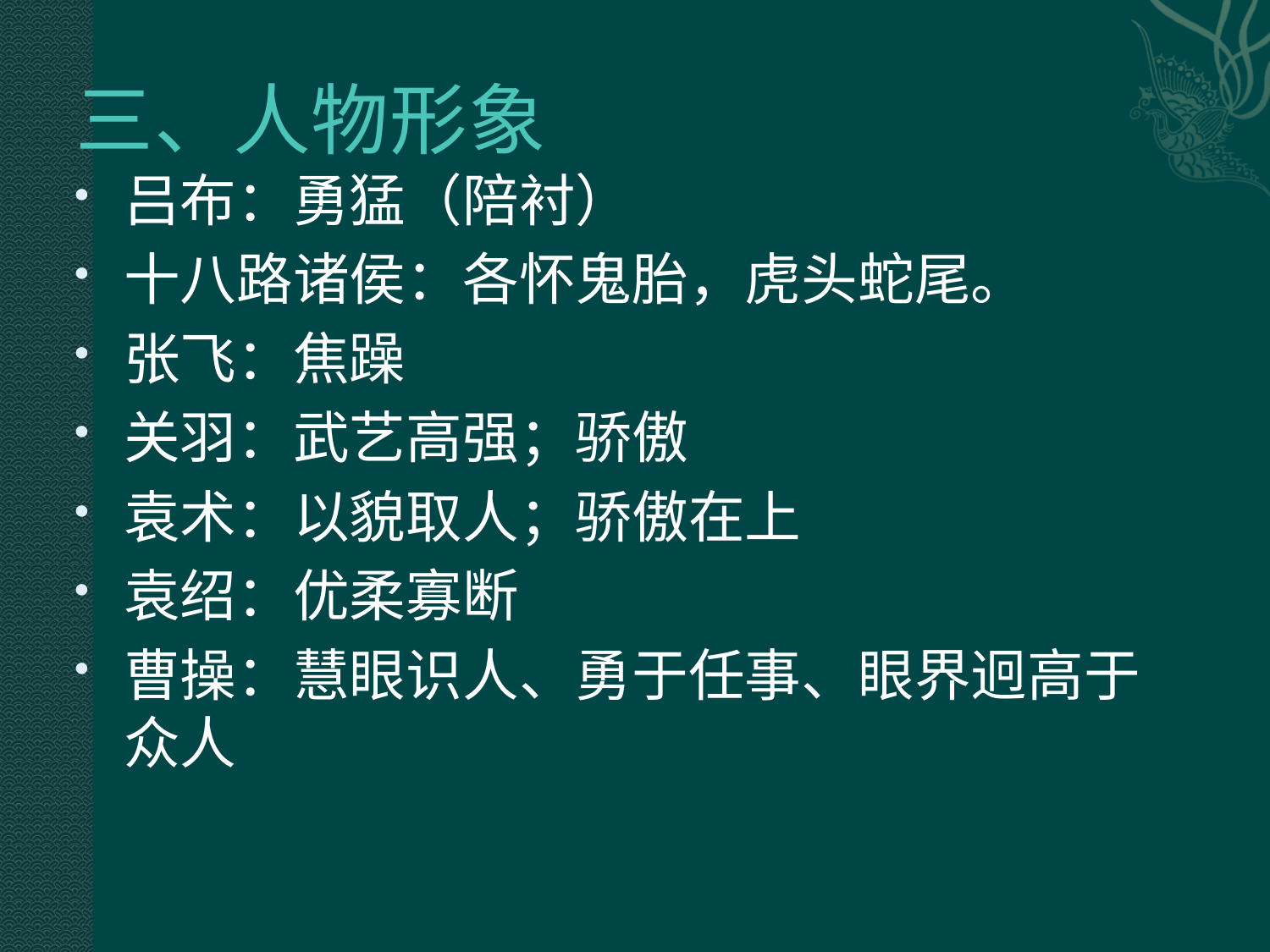

# 三、人物形象
吕布：勇猛（陪衬）
十八路诸侯：各怀鬼胎，虎头蛇尾。
张飞：焦躁
关羽：武艺高强；骄傲
袁术：以貌取人；骄傲在上
袁绍：优柔寡断
曹操：慧眼识人、勇于任事、眼界迥高于众人